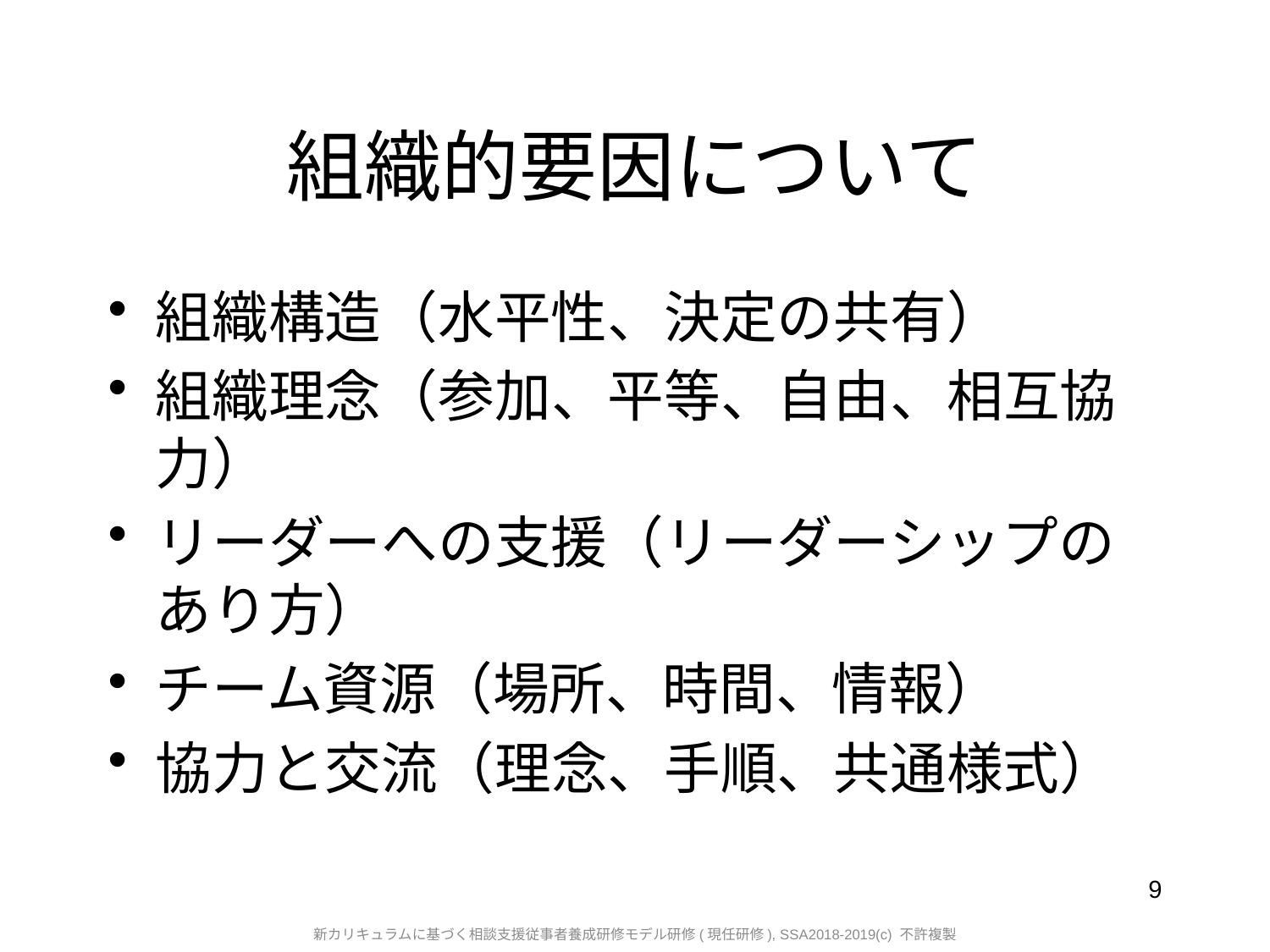

# 組織的要因について
組織構造（水平性、決定の共有）
組織理念（参加、平等、自由、相互協力）
リーダーへの支援（リーダーシップのあり方）
チーム資源（場所、時間、情報）
協力と交流（理念、手順、共通様式）
9
新カリキュラムに基づく相談支援従事者養成研修モデル研修(現任研修), SSA2018-2019(c) 不許複製